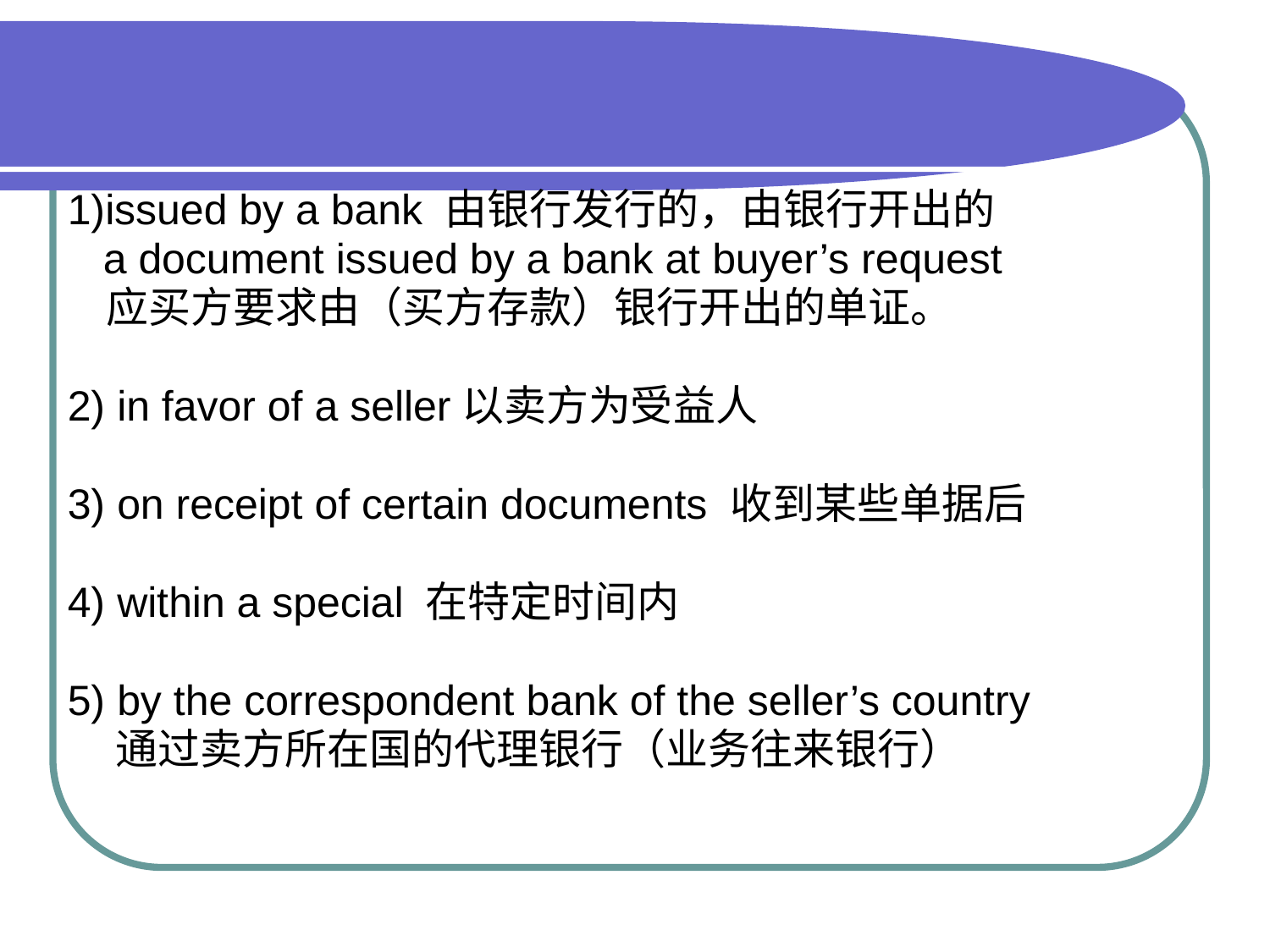

#
1)issued by a bank 由银行发行的，由银行开出的
   a document issued by a bank at buyer’s request
   应买方要求由（买方存款）银行开出的单证。

2) in favor of a seller以卖方为受益人

3) on receipt of certain documents 收到某些单据后

4) within a special 在特定时间内

5) by the correspondent bank of the seller’s country
    通过卖方所在国的代理银行（业务往来银行）